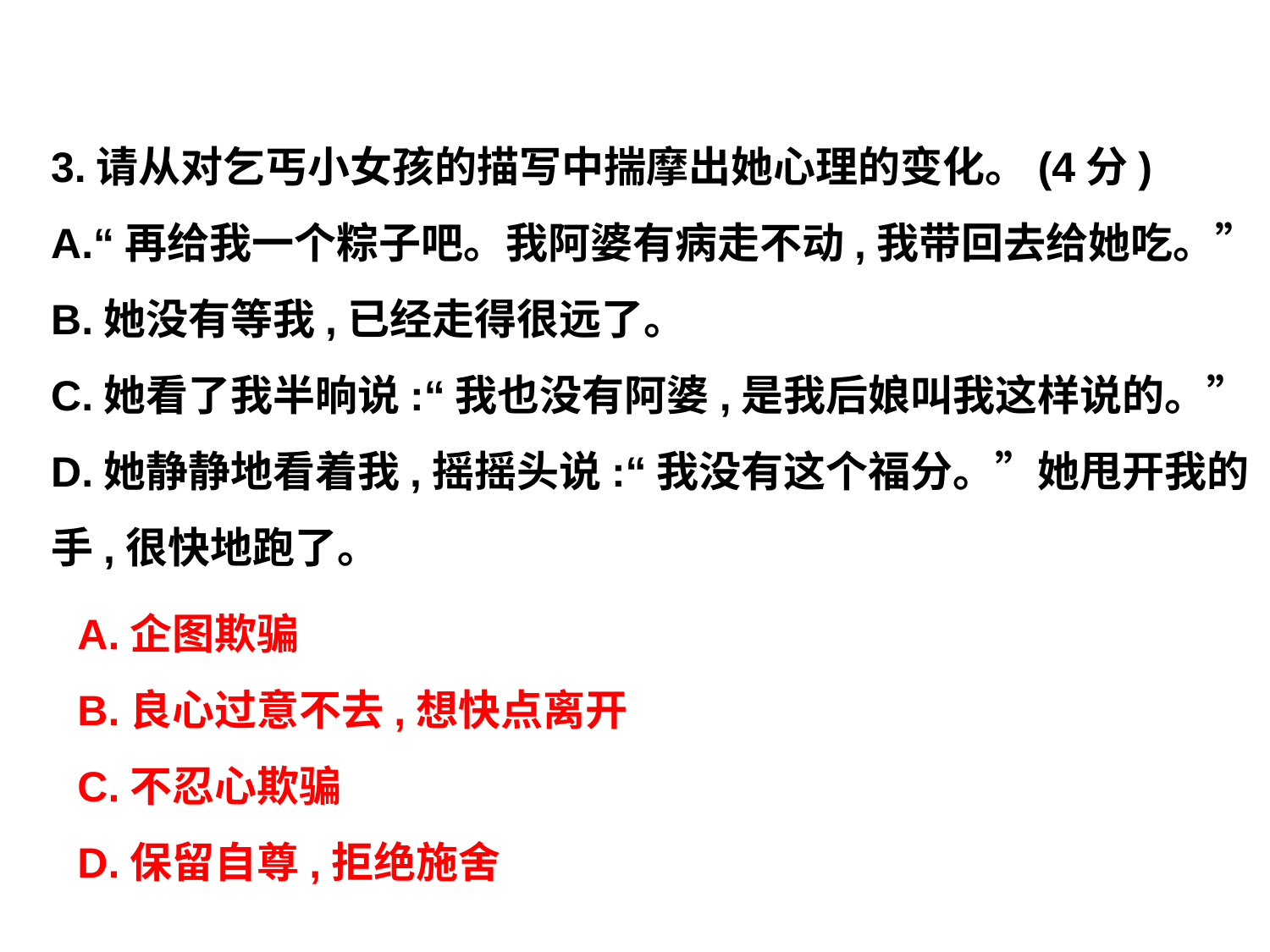

3.请从对乞丐小女孩的描写中揣摩出她心理的变化。(4分)
A.“再给我一个粽子吧。我阿婆有病走不动,我带回去给她吃。”
B.她没有等我,已经走得很远了。
C.她看了我半晌说:“我也没有阿婆,是我后娘叫我这样说的。”
D.她静静地看着我,摇摇头说:“我没有这个福分。”她甩开我的
手,很快地跑了。
A.企图欺骗
B.良心过意不去,想快点离开
C.不忍心欺骗
D.保留自尊,拒绝施舍